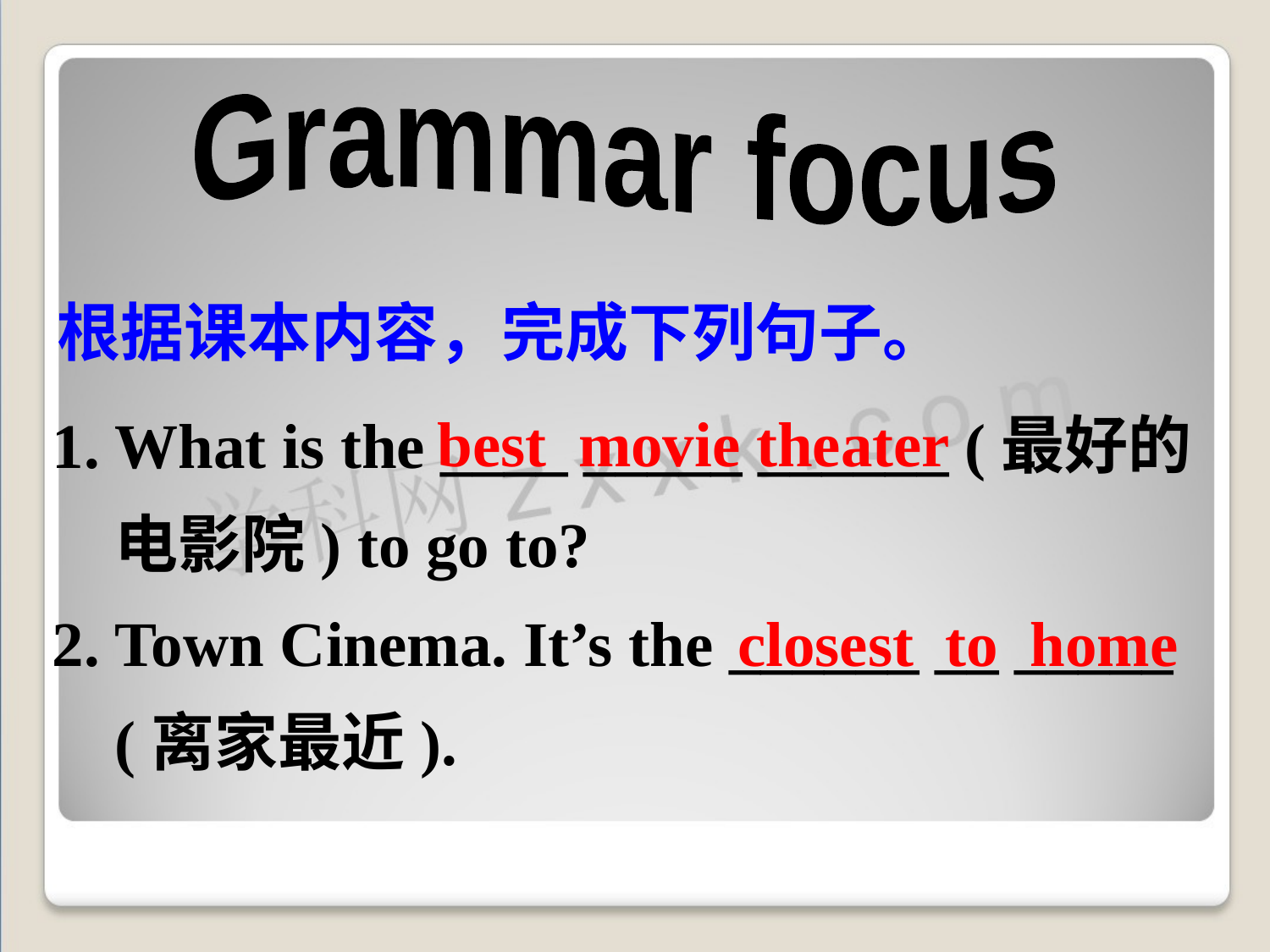

Grammar focus
根据课本内容，完成下列句子。
1. What is the ____ _____ ______ (最好的电影院) to go to?
2. Town Cinema. It’s the ______ __ _____ (离家最近).
best  movie theater
closest  to  home